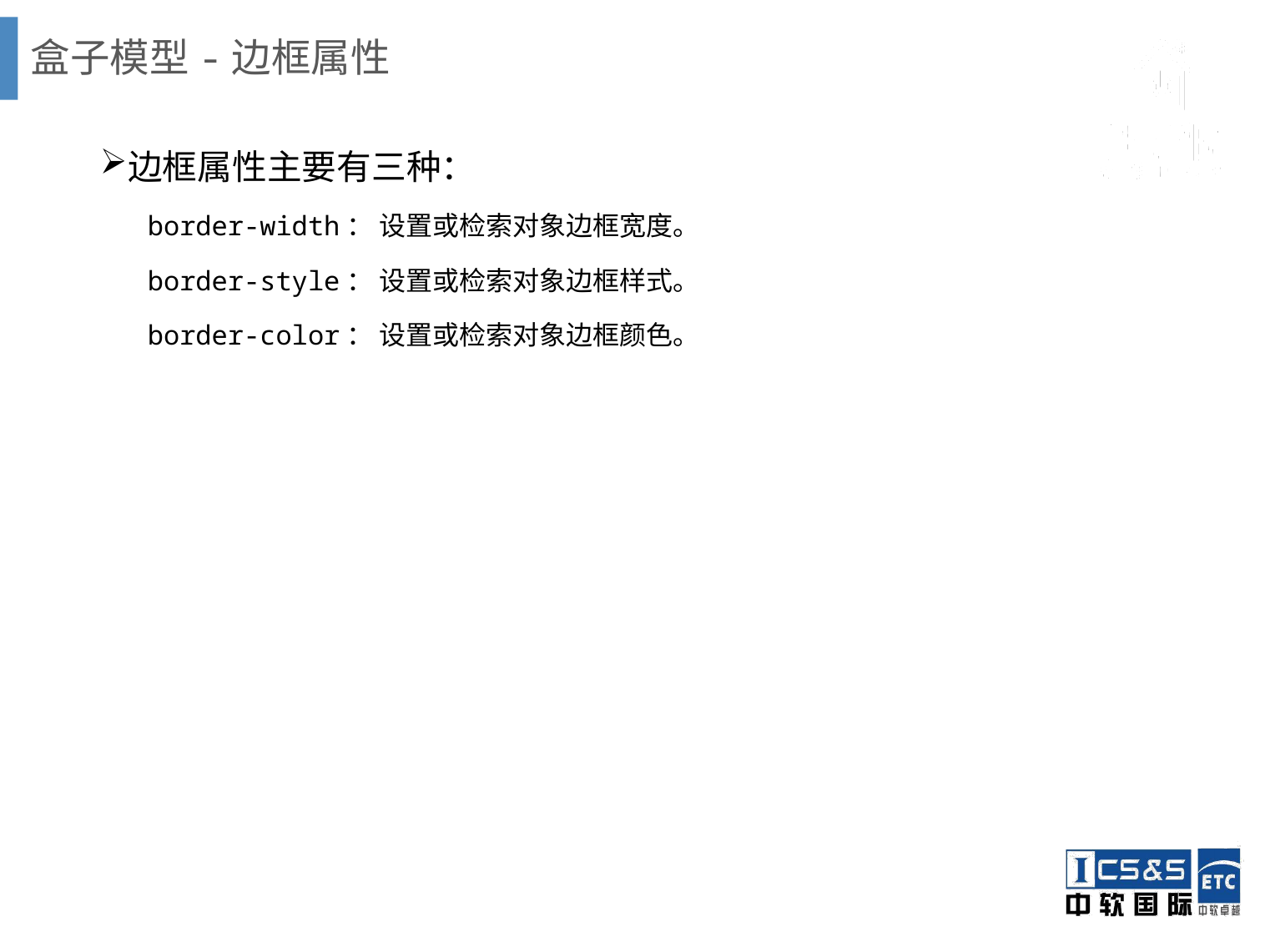

# 盒子模型-边框属性
边框属性主要有三种：
border-width： 设置或检索对象边框宽度。
border-style： 设置或检索对象边框样式。
border-color： 设置或检索对象边框颜色。